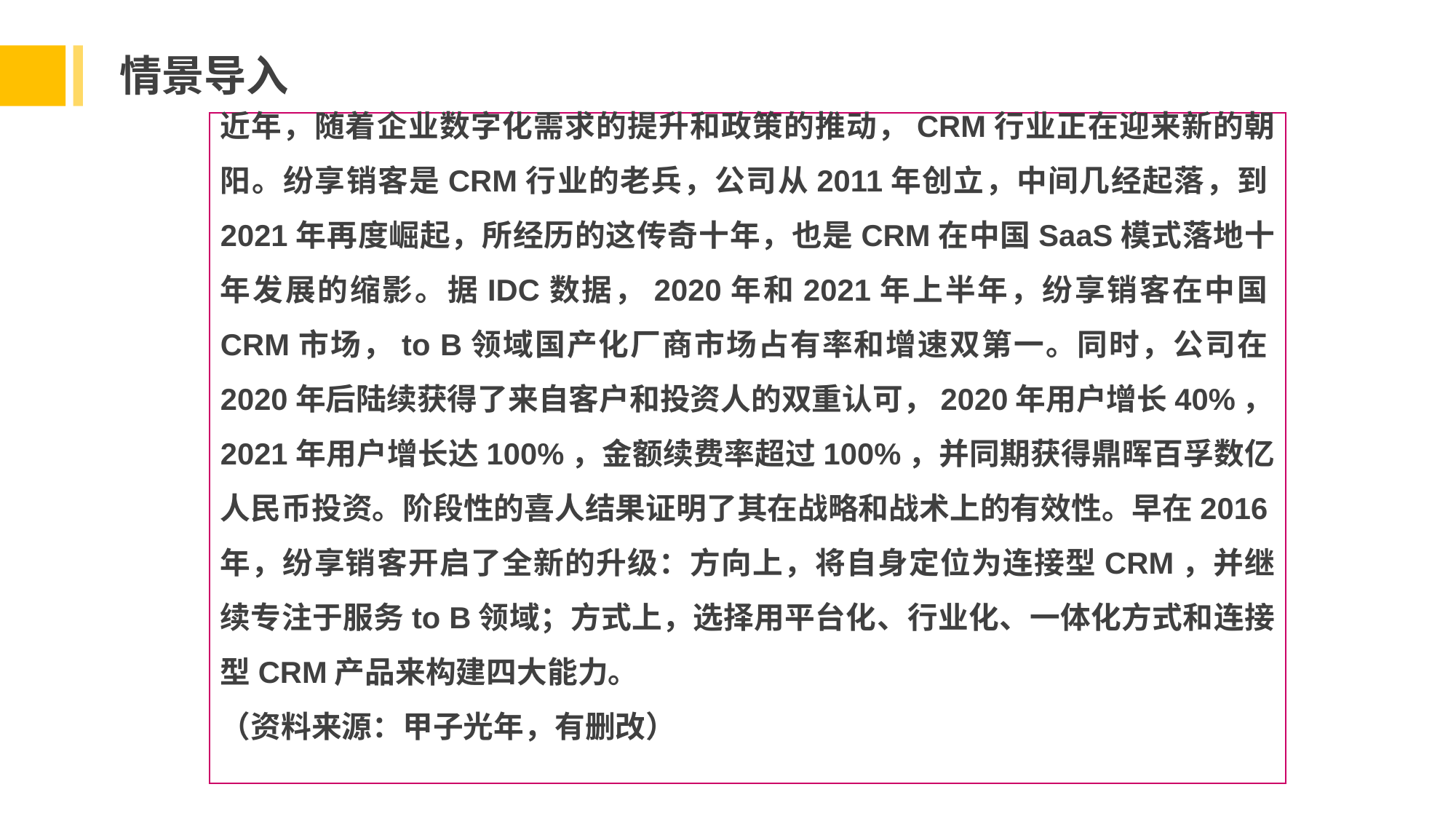

情景导入

近年，随着企业数字化需求的提升和政策的推动，CRM行业正在迎来新的朝阳。纷享销客是CRM行业的老兵，公司从2011年创立，中间几经起落，到2021年再度崛起，所经历的这传奇十年，也是CRM在中国SaaS模式落地十年发展的缩影。据IDC数据，2020年和2021年上半年，纷享销客在中国CRM市场，to B领域国产化厂商市场占有率和增速双第一。同时，公司在2020年后陆续获得了来自客户和投资人的双重认可，2020年用户增长40%，2021年用户增长达100%，金额续费率超过100%，并同期获得鼎晖百孚数亿人民币投资。阶段性的喜人结果证明了其在战略和战术上的有效性。早在2016年，纷享销客开启了全新的升级：方向上，将自身定位为连接型CRM，并继续专注于服务to B领域；方式上，选择用平台化、行业化、一体化方式和连接型CRM产品来构建四大能力。
（资料来源：甲子光年，有删改）